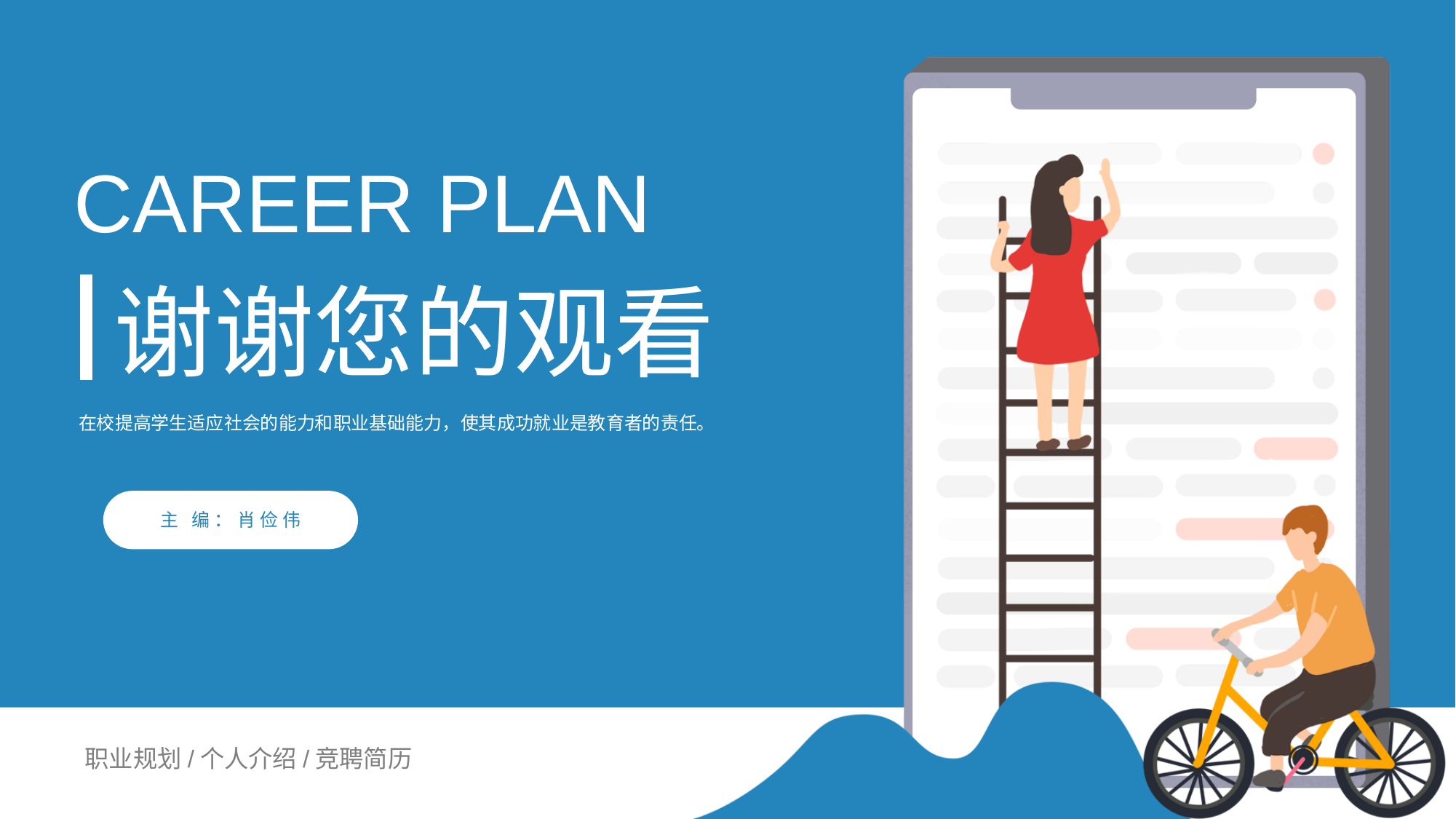

CAREER PLAN
谢谢您的观看
在校提高学生适应社会的能力和职业基础能力，使其成功就业是教育者的责任。

主 编：肖俭伟
职业规划/个人介绍/竞聘简历